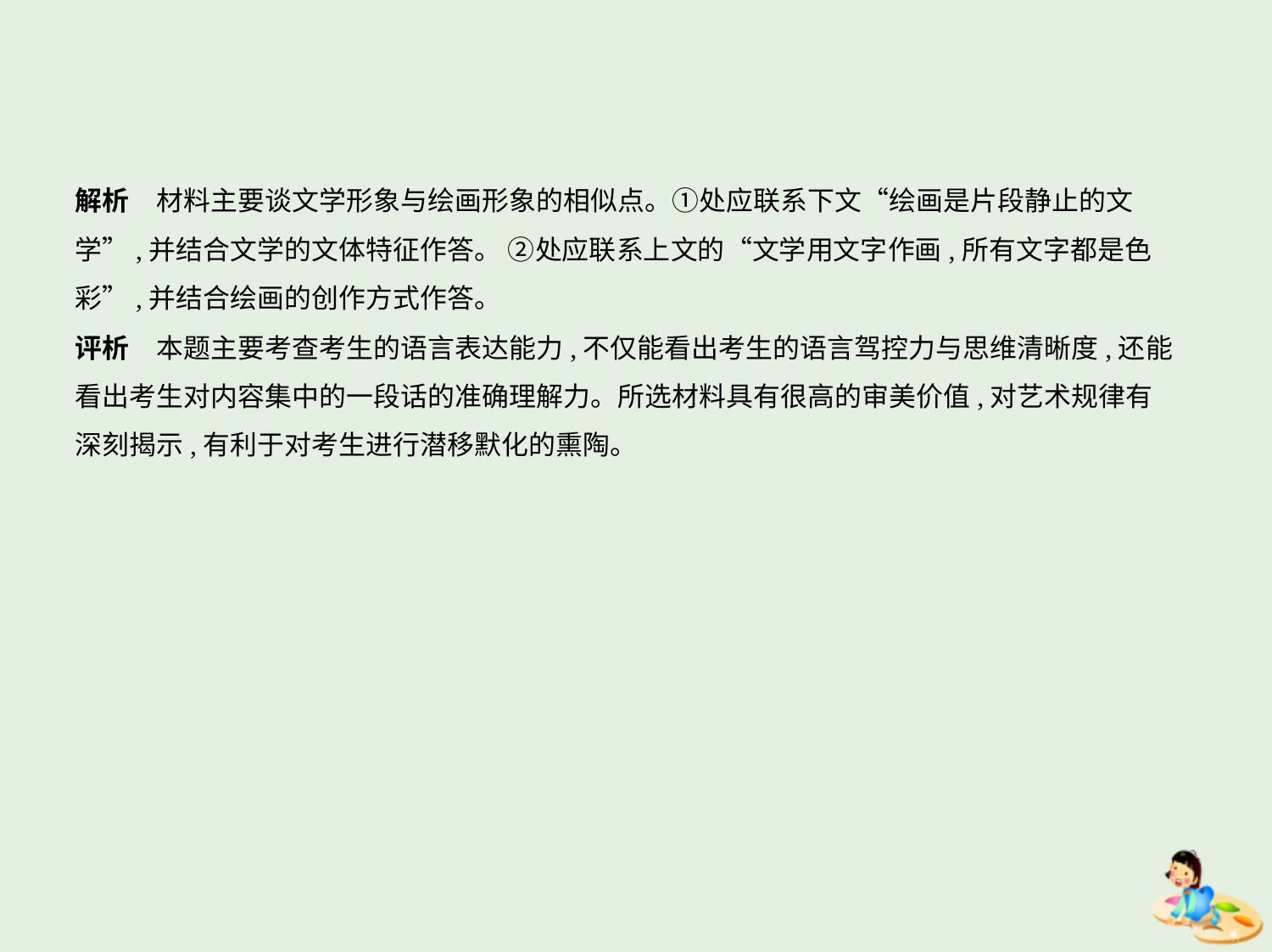

解析　材料主要谈文学形象与绘画形象的相似点。①处应联系下文“绘画是片段静止的文
学”,并结合文学的文体特征作答。 ②处应联系上文的“文学用文字作画,所有文字都是色
彩”,并结合绘画的创作方式作答。
评析　本题主要考查考生的语言表达能力,不仅能看出考生的语言驾控力与思维清晰度,还能
看出考生对内容集中的一段话的准确理解力。所选材料具有很高的审美价值,对艺术规律有
深刻揭示,有利于对考生进行潜移默化的熏陶。